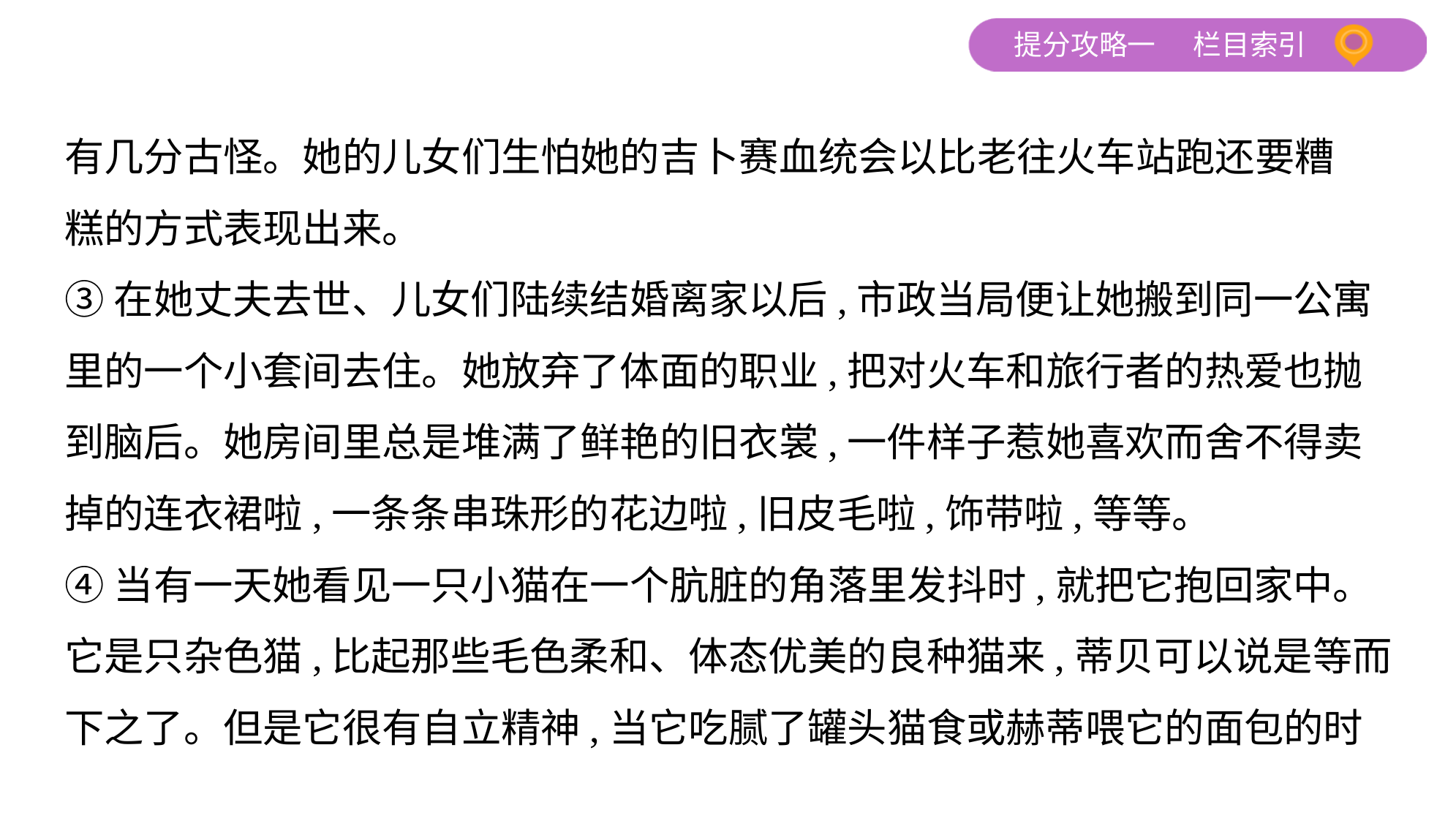

有几分古怪。她的儿女们生怕她的吉卜赛血统会以比老往火车站跑还要糟
糕的方式表现出来。
③在她丈夫去世、儿女们陆续结婚离家以后,市政当局便让她搬到同一公寓
里的一个小套间去住。她放弃了体面的职业,把对火车和旅行者的热爱也抛
到脑后。她房间里总是堆满了鲜艳的旧衣裳,一件样子惹她喜欢而舍不得卖
掉的连衣裙啦,一条条串珠形的花边啦,旧皮毛啦,饰带啦,等等。
④当有一天她看见一只小猫在一个肮脏的角落里发抖时,就把它抱回家中。
它是只杂色猫,比起那些毛色柔和、体态优美的良种猫来,蒂贝可以说是等而
下之了。但是它很有自立精神,当它吃腻了罐头猫食或赫蒂喂它的面包的时